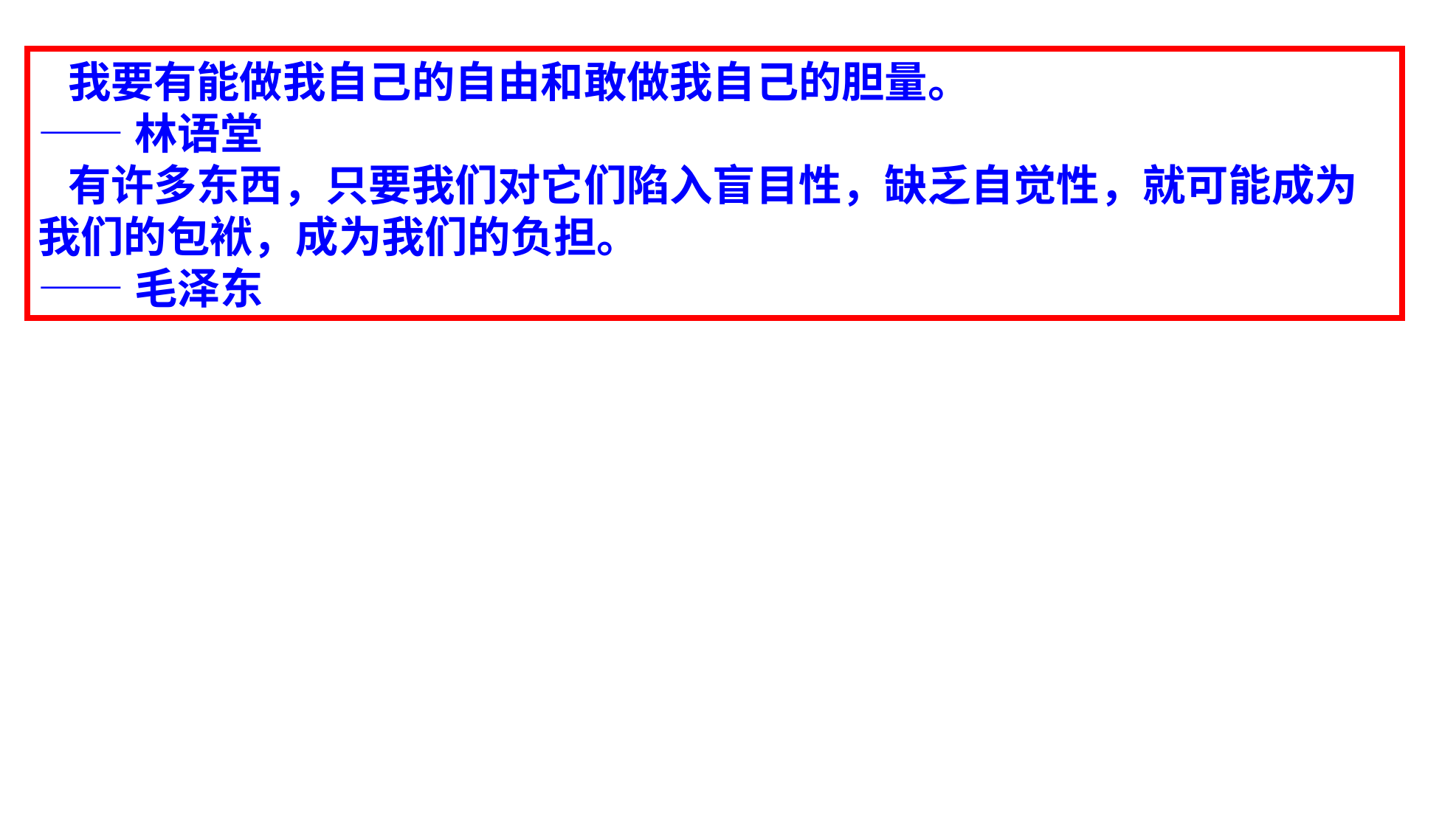

我要有能做我自己的自由和敢做我自己的胆量。
——林语堂
  有许多东西，只要我们对它们陷入盲目性，缺乏自觉性，就可能成为我们的包袱，成为我们的负担。
——毛泽东